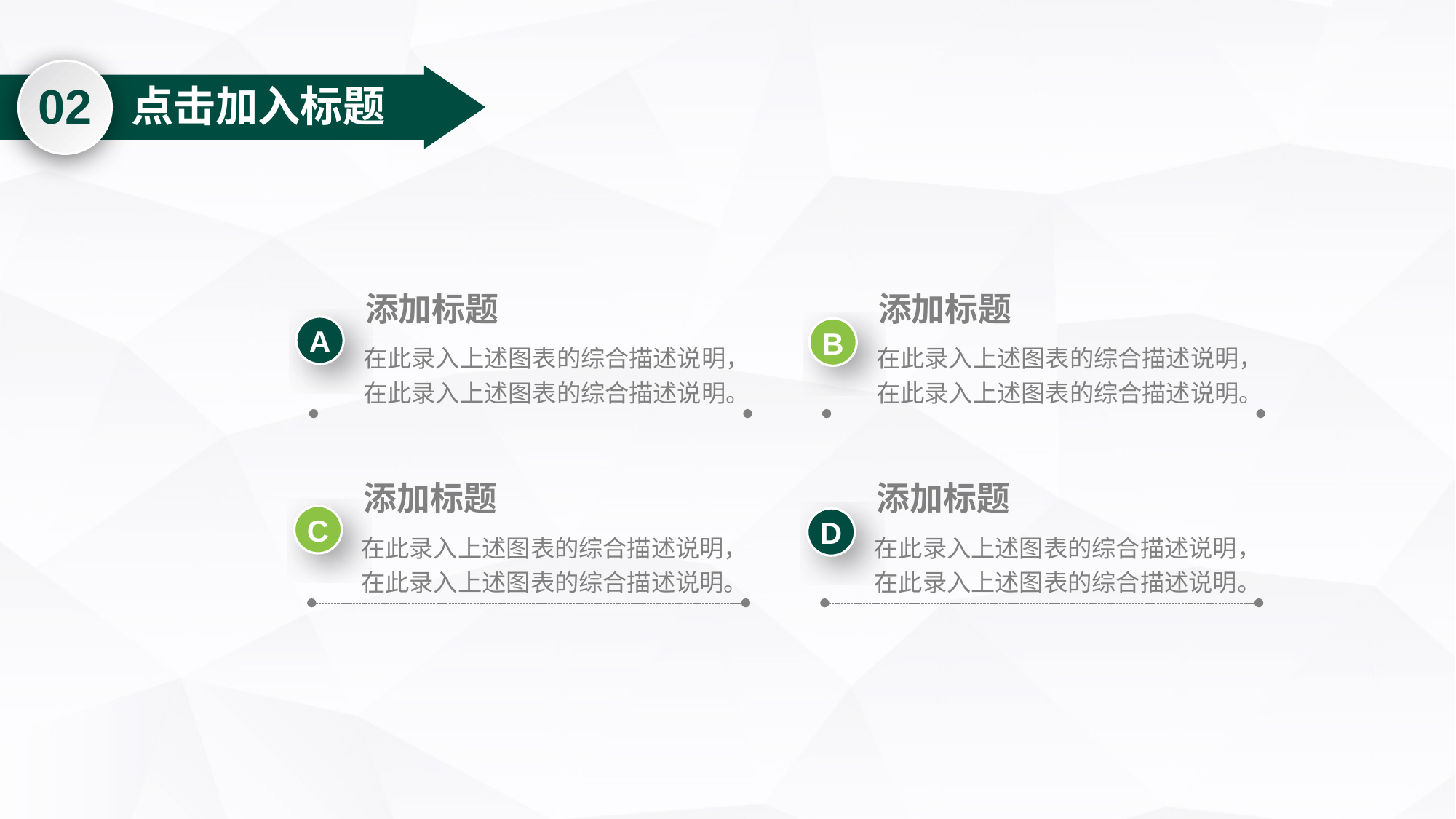

02
点击加入标题
添加标题
添加标题
A

B
在此录入上述图表的综合描述说明，在此录入上述图表的综合描述说明。
在此录入上述图表的综合描述说明，在此录入上述图表的综合描述说明。
添加标题
添加标题
C

D

在此录入上述图表的综合描述说明，在此录入上述图表的综合描述说明。
在此录入上述图表的综合描述说明，在此录入上述图表的综合描述说明。